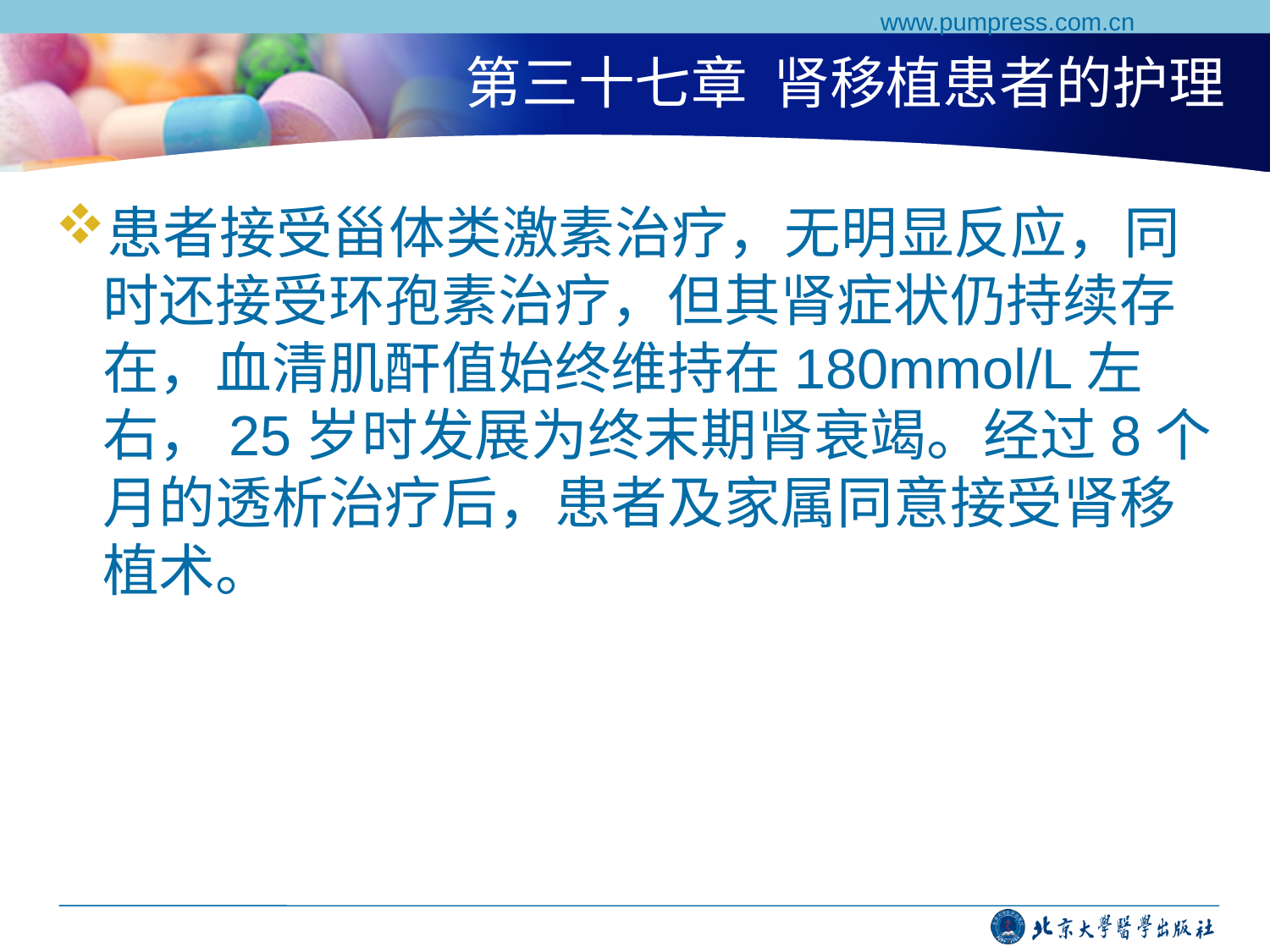

www.pumpress.com.cn
# 第三十七章  肾移植患者的护理
患者接受甾体类激素治疗，无明显反应，同时还接受环孢素治疗，但其肾症状仍持续存在，血清肌酐值始终维持在180mmol/L左右，25岁时发展为终末期肾衰竭。经过8个月的透析治疗后，患者及家属同意接受肾移植术。